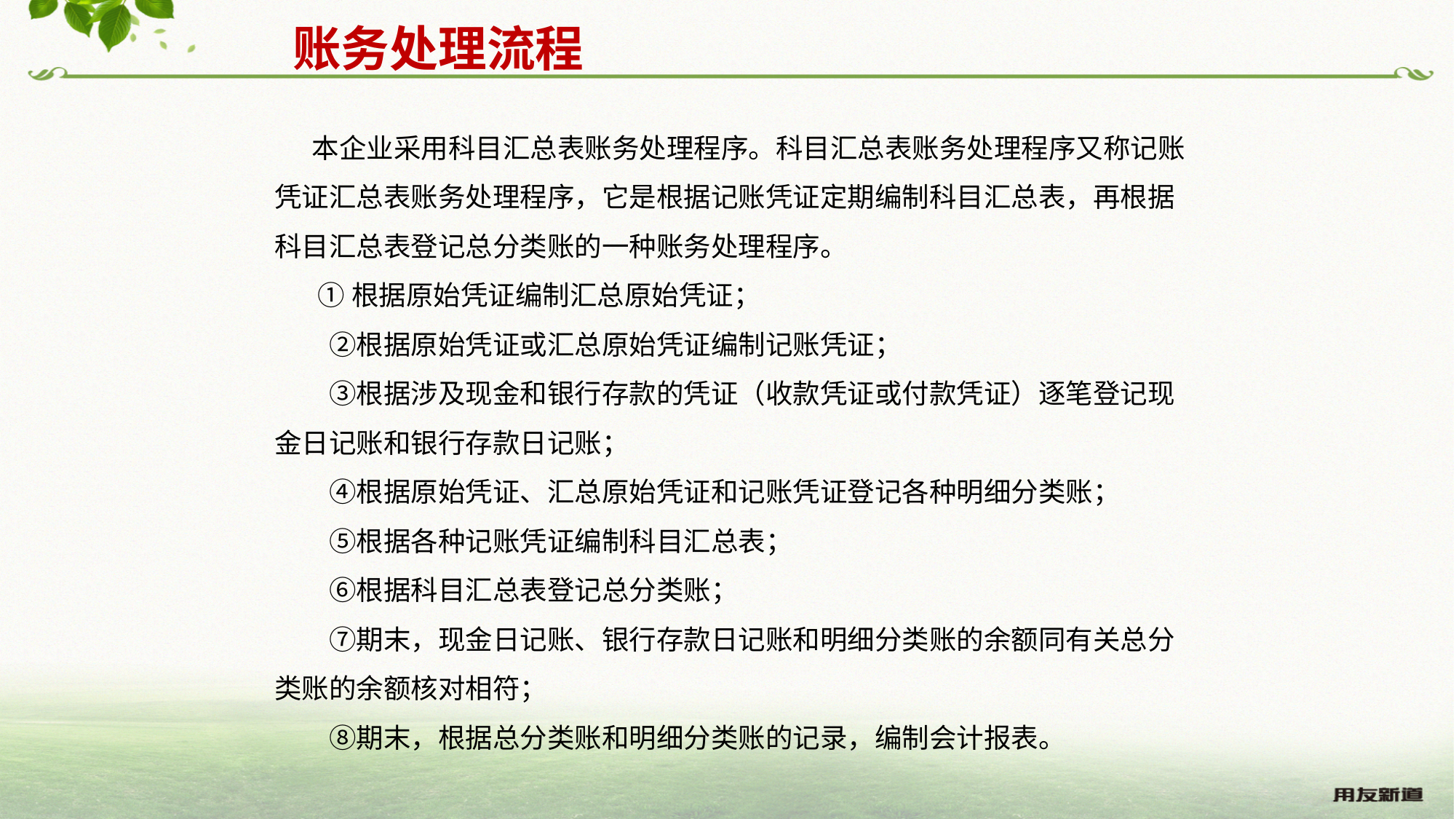

账务处理流程
     本企业采用科目汇总表账务处理程序。科目汇总表账务处理程序又称记账凭证汇总表账务处理程序，它是根据记账凭证定期编制科目汇总表，再根据科目汇总表登记总分类账的一种账务处理程序。
       ①根据原始凭证编制汇总原始凭证；
　　②根据原始凭证或汇总原始凭证编制记账凭证；
　　③根据涉及现金和银行存款的凭证（收款凭证或付款凭证）逐笔登记现   金日记账和银行存款日记账；
　　④根据原始凭证、汇总原始凭证和记账凭证登记各种明细分类账；
　　⑤根据各种记账凭证编制科目汇总表；
　　⑥根据科目汇总表登记总分类账；
　　⑦期末，现金日记账、银行存款日记账和明细分类账的余额同有关总分类账的余额核对相符；
　　⑧期末，根据总分类账和明细分类账的记录，编制会计报表。